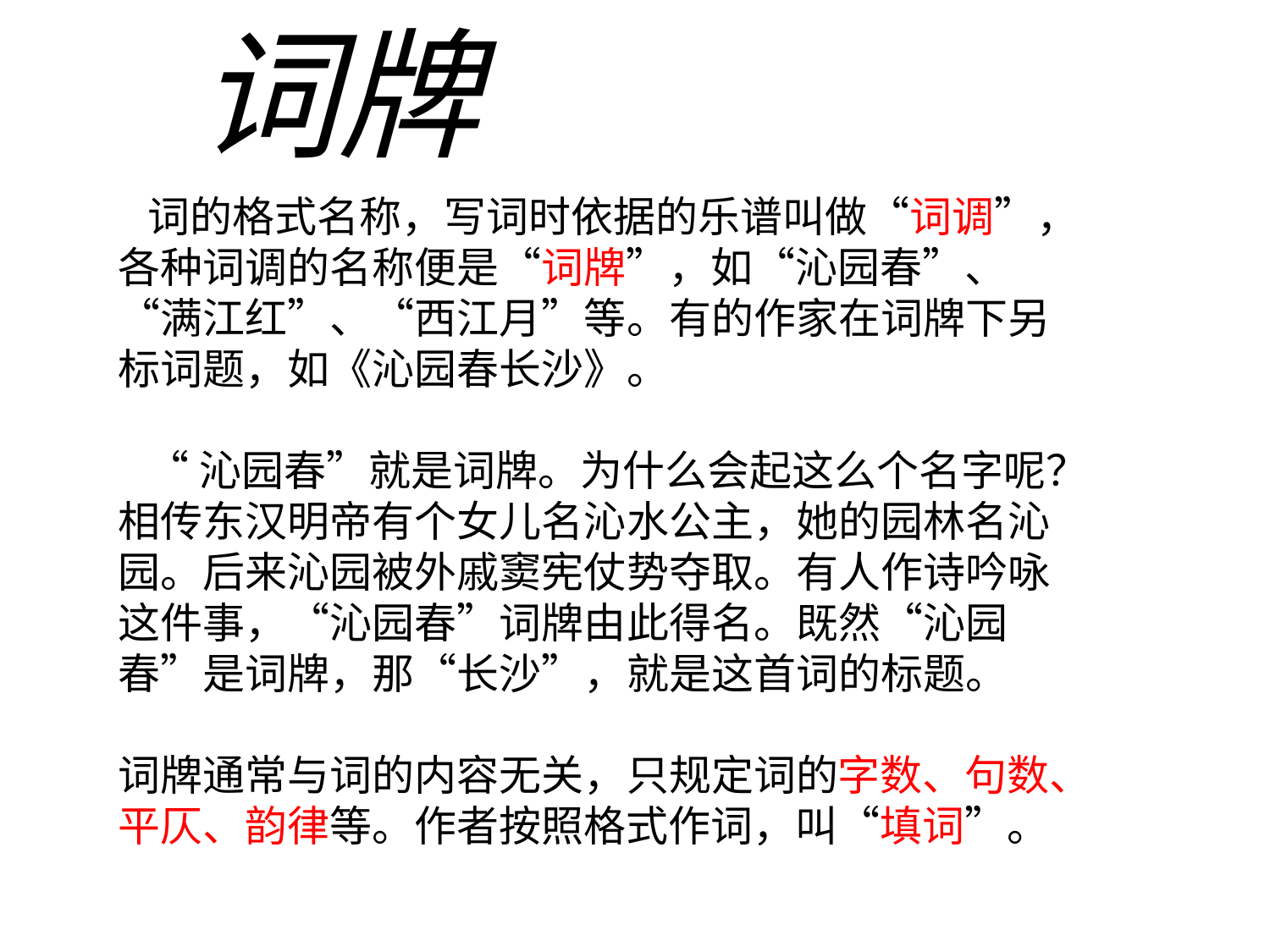

词牌
   词的格式名称，写词时依据的乐谱叫做“词调”，各种词调的名称便是“词牌”，如“沁园春”、“满江红”、“西江月”等。有的作家在词牌下另标词题，如《沁园春长沙》。

   “沁园春”就是词牌。为什么会起这么个名字呢？相传东汉明帝有个女儿名沁水公主，她的园林名沁园。后来沁园被外戚窦宪仗势夺取。有人作诗吟咏这件事，“沁园春”词牌由此得名。既然“沁园春”是词牌，那“长沙”，就是这首词的标题。

词牌通常与词的内容无关，只规定词的字数、句数、平仄、韵律等。作者按照格式作词，叫“填词”。